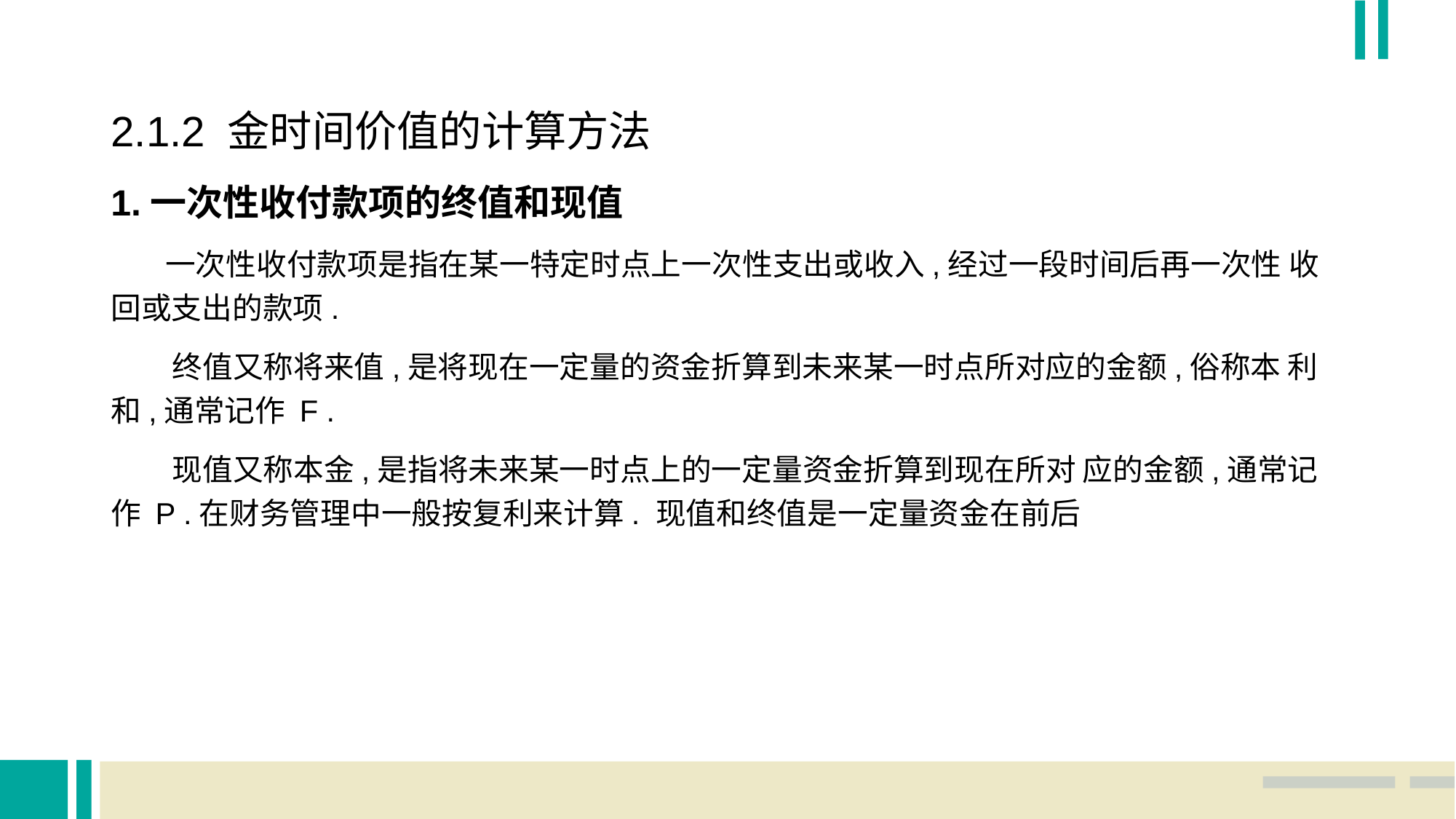

2.1.2 金时间价值的计算方法
1.一次性收付款项的终值和现值
       一次性收付款项是指在某一特定时点上一次性支出或收入,经过一段时间后再一次性 收回或支出的款项.
        终值又称将来值,是将现在一定量的资金折算到未来某一时点所对应的金额,俗称本 利和,通常记作 F .
        现值又称本金,是指将未来某一时点上的一定量资金折算到现在所对 应的金额,通常记作 P .在财务管理中一般按复利来计算. 现值和终值是一定量资金在前后